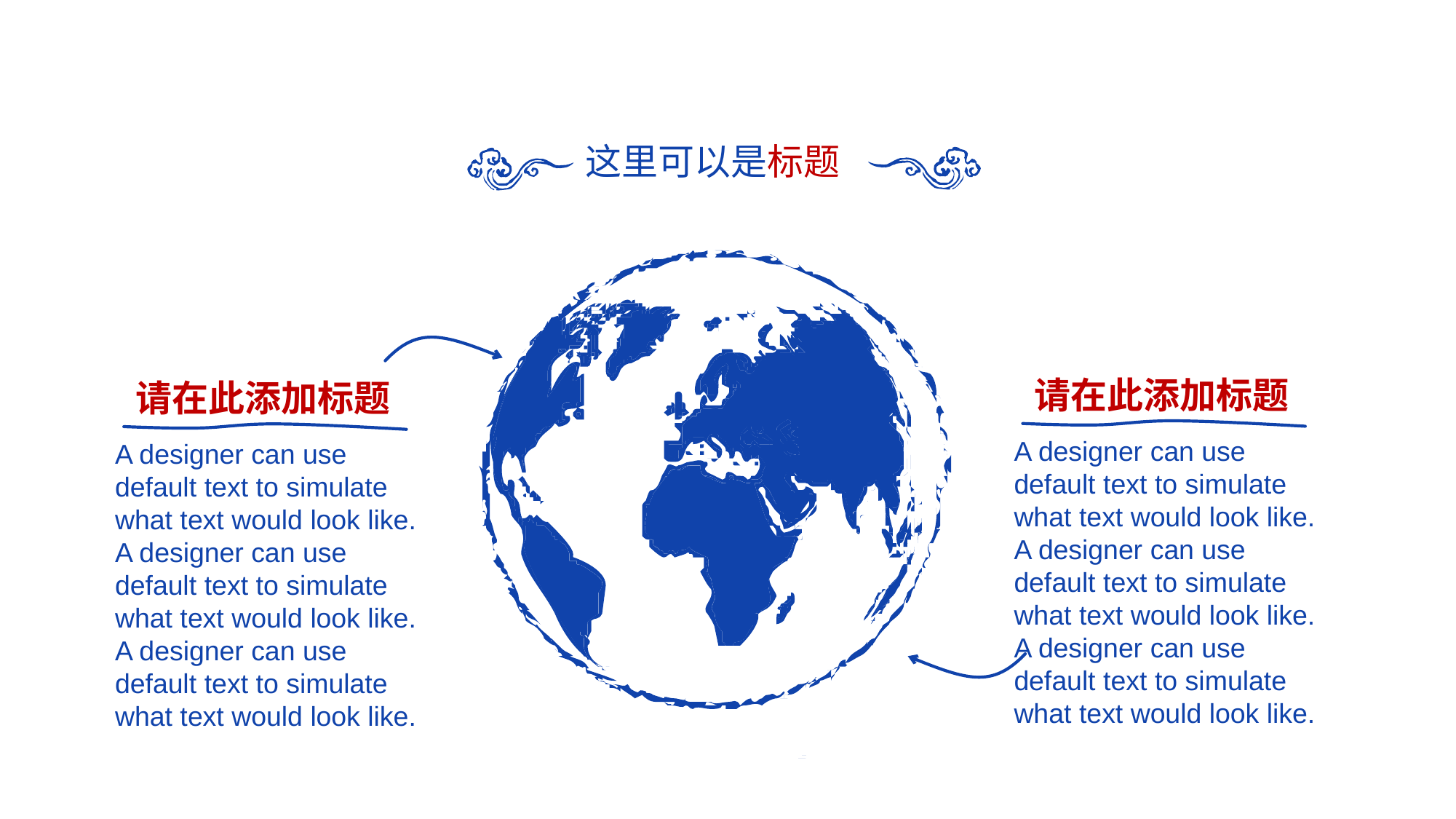

这里可以是标题

请在此添加标题

A designer can use default text to simulate what text would look like. A designer can use default text to simulate what text would look like. A designer can use default text to simulate what text would look like.

请在此添加标题

A designer can use default text to simulate what text would look like. A designer can use default text to simulate what text would look like. A designer can use default text to simulate what text would look like.